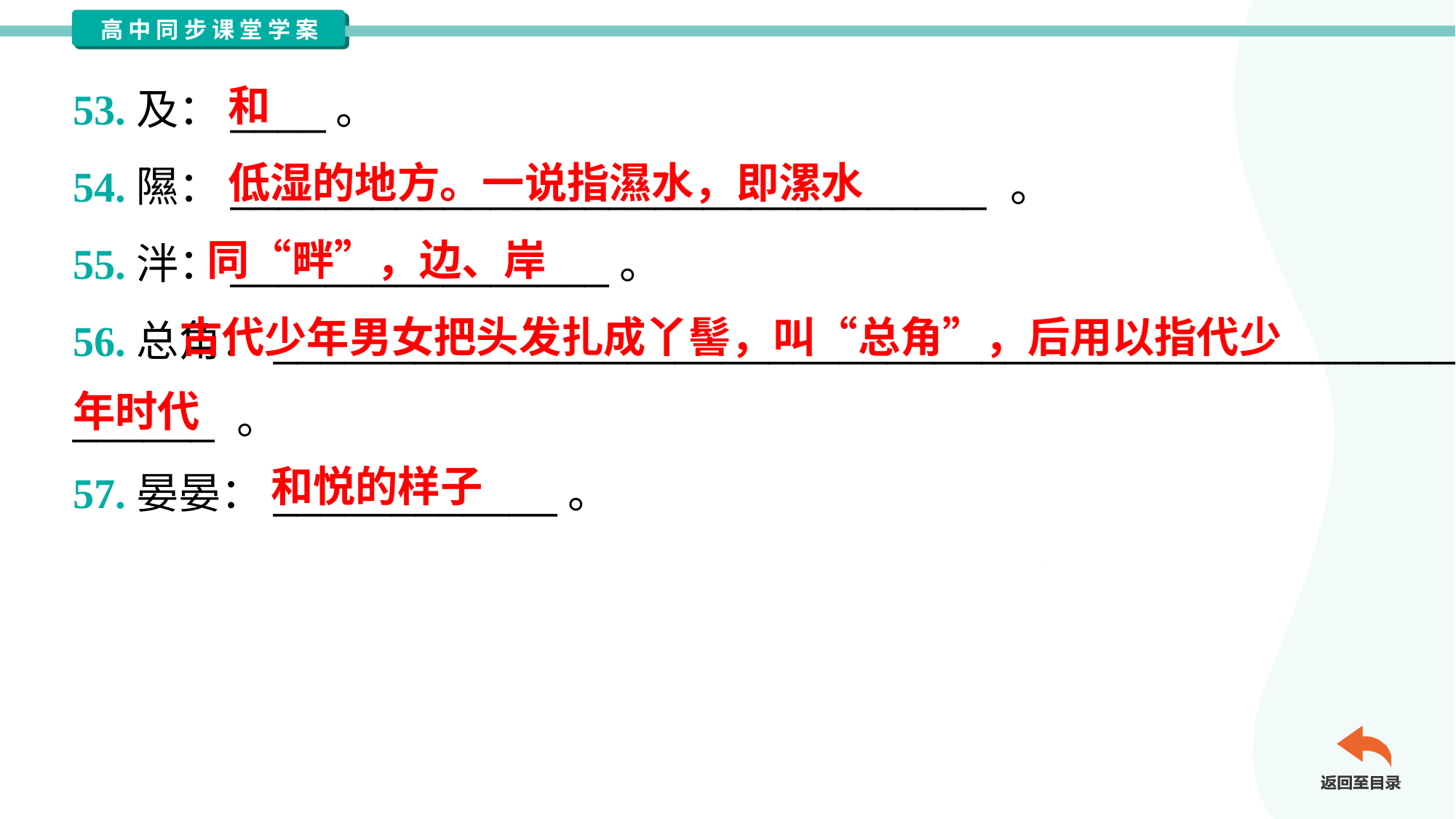

和
53.及：____。
54.隰：________________________________ 。
55.泮：________________。
56.总角：_____________________________________________________
______ 。
57.晏晏：____________。
低湿的地方。一说指濕水，即漯水
同“畔”，边、岸
          古代少年男女把头发扎成丫髻，叫“总角”，后用以指代少
年时代
和悦的样子